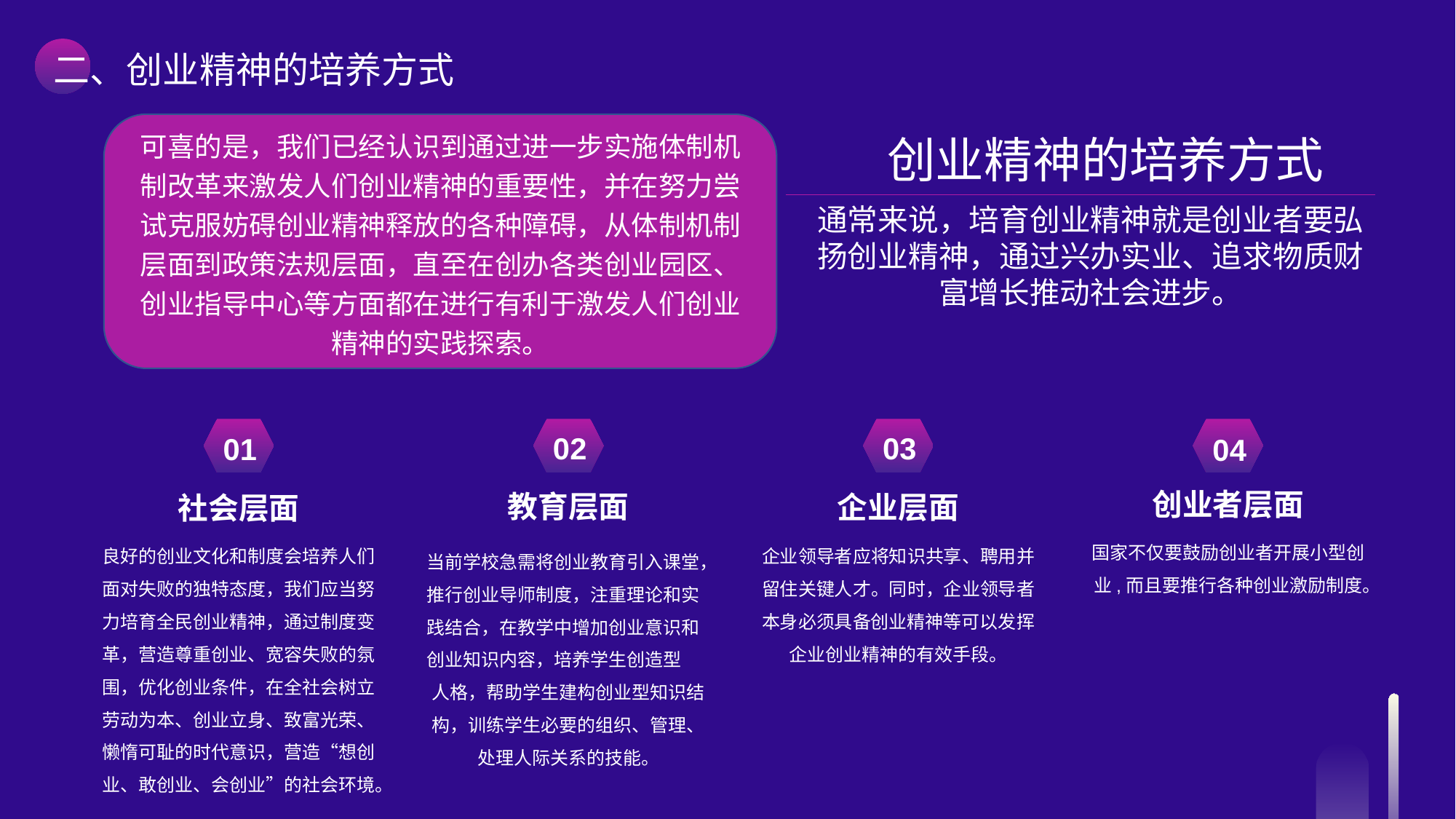

二、创业精神的培养方式
可喜的是，我们已经认识到通过进一步实施体制机制改革来激发人们创业精神的重要性，并在努力尝试克服妨碍创业精神释放的各种障碍，从体制机制层面到政策法规层面，直至在创办各类创业园区、创业指导中心等方面都在进行有利于激发人们创业精神的实践探索。
创业精神的培养方式
通常来说，培育创业精神就是创业者要弘扬创业精神，通过兴办实业、追求物质财富增长推动社会进步。

03
02
01
04
创业者层面
国家不仅要鼓励创业者开展小型创业,而且要推行各种创业激励制度。
教育层面
当前学校急需将创业教育引入课堂，推行创业导师制度，注重理论和实践结合，在教学中增加创业意识和创业知识内容，培养学生创造型
人格，帮助学生建构创业型知识结构，训练学生必要的组织、管理、处理人际关系的技能。
企业层面
企业领导者应将知识共享、聘用并留住关键人才。同时，企业领导者本身必须具备创业精神等可以发挥企业创业精神的有效手段。
社会层面
良好的创业文化和制度会培养人们面对失败的独特态度，我们应当努力培育全民创业精神，通过制度变革，营造尊重创业、宽容失败的氛围，优化创业条件，在全社会树立劳动为本、创业立身、致富光荣、懒惰可耻的时代意识，营造“想创业、敢创业、会创业”的社会环境。